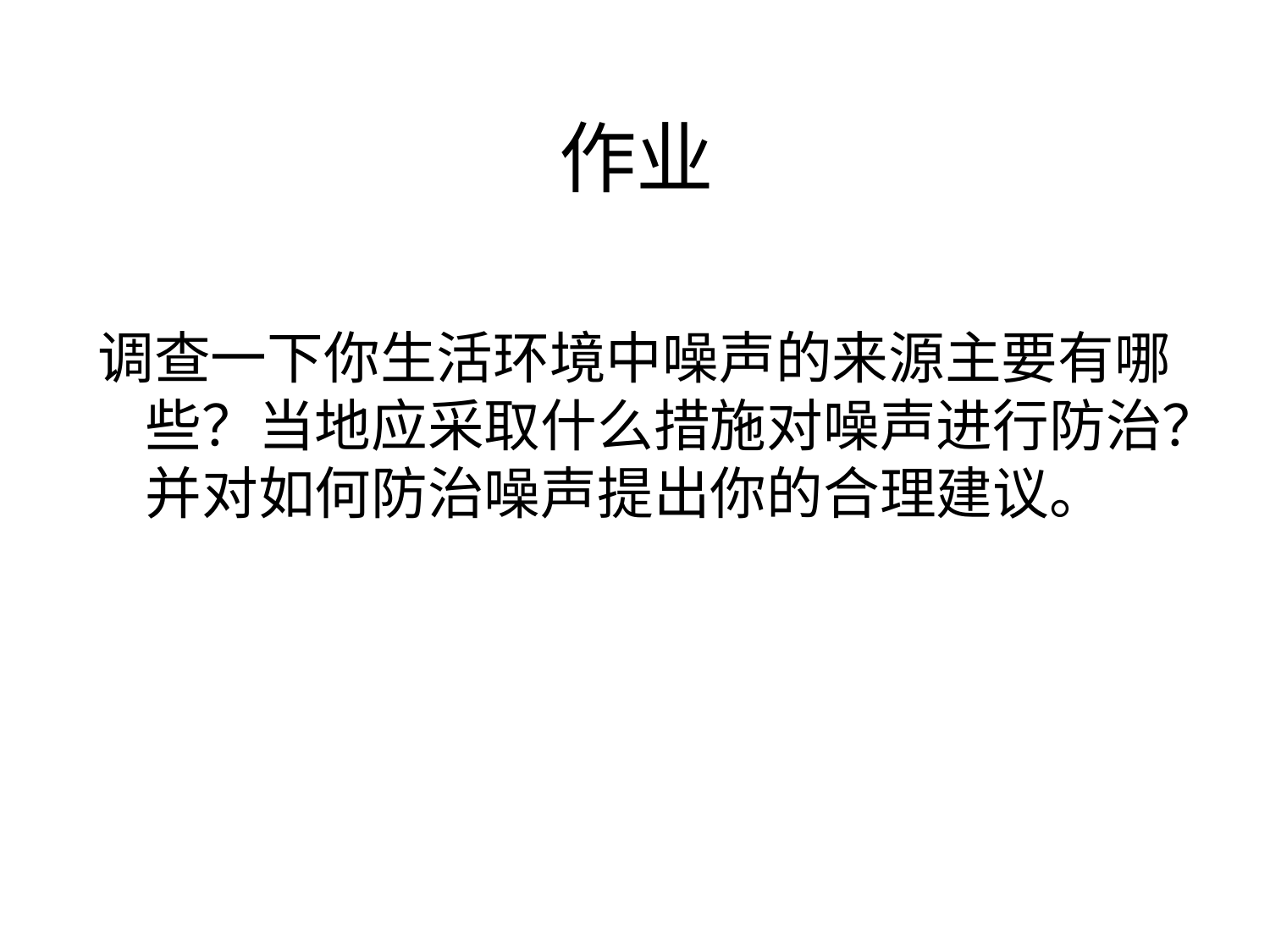

# 作业
调查一下你生活环境中噪声的来源主要有哪些？当地应采取什么措施对噪声进行防治？并对如何防治噪声提出你的合理建议。